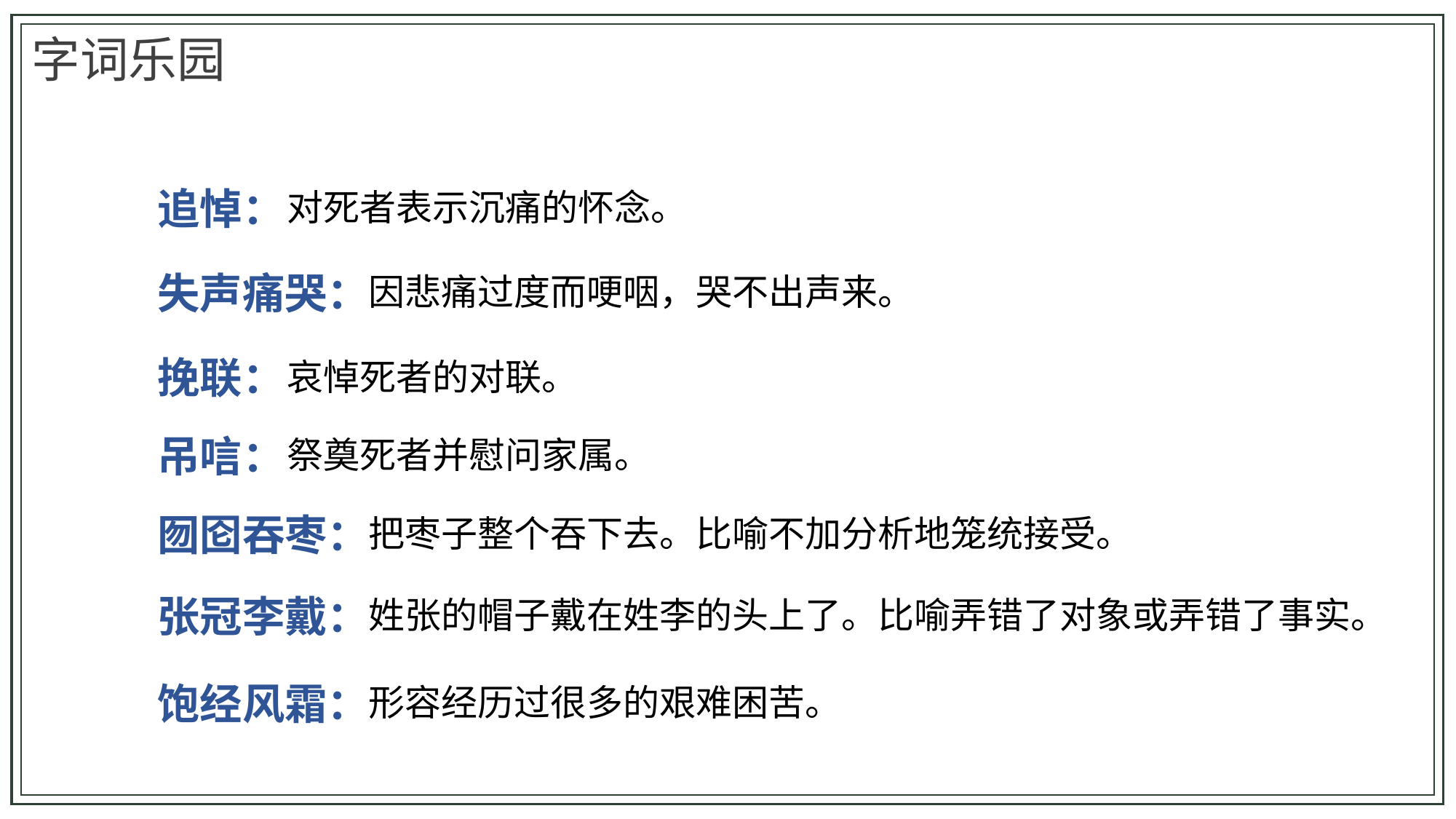

字词乐园
追悼：
对死者表示沉痛的怀念。
失声痛哭：
因悲痛过度而哽咽，哭不出声来。
挽联：
哀悼死者的对联。
吊唁：
祭奠死者并慰问家属。
囫囵吞枣：
把枣子整个吞下去。比喻不加分析地笼统接受。
张冠李戴：
姓张的帽子戴在姓李的头上了。比喻弄错了对象或弄错了事实。
饱经风霜：
形容经历过很多的艰难困苦。